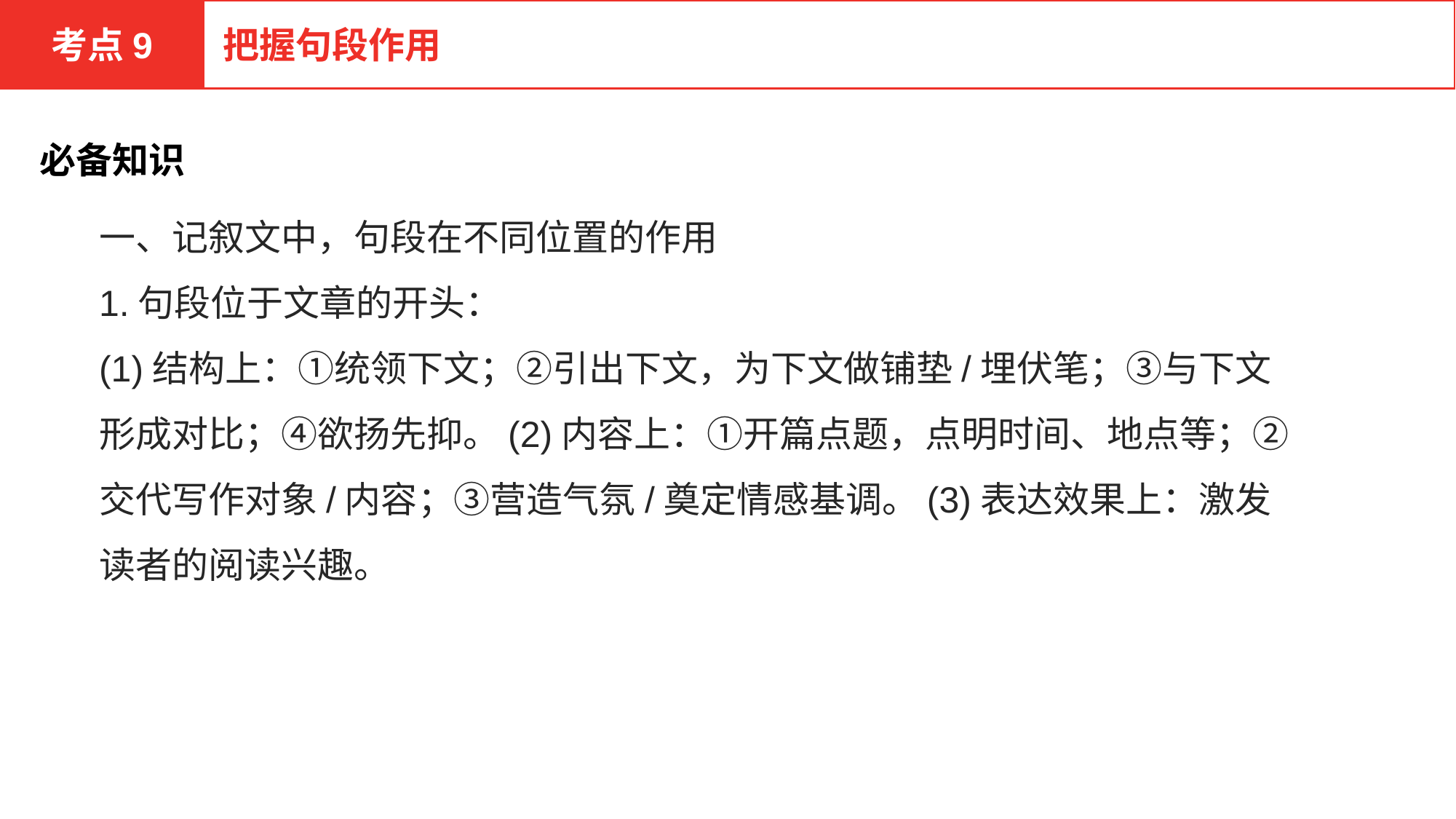

考点9
把握句段作用
必备知识
一、记叙文中，句段在不同位置的作用
1.句段位于文章的开头：
(1)结构上：①统领下文；②引出下文，为下文做铺垫/埋伏笔；③与下文形成对比；④欲扬先抑。(2)内容上：①开篇点题，点明时间、地点等；②交代写作对象/内容；③营造气氛/奠定情感基调。(3)表达效果上：激发读者的阅读兴趣。